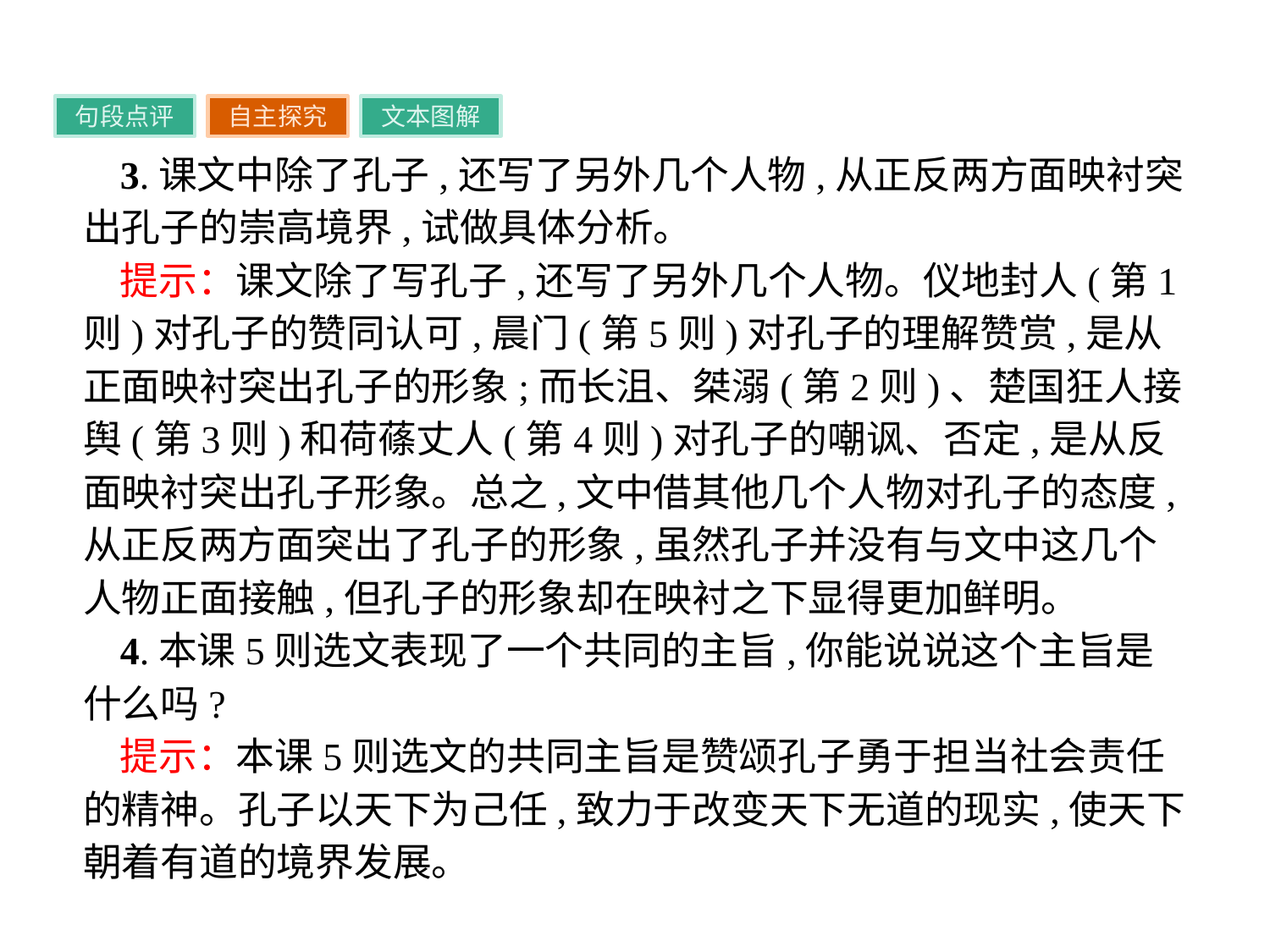

句段点评
自主探究
文本图解
3.课文中除了孔子,还写了另外几个人物,从正反两方面映衬突出孔子的崇高境界,试做具体分析。
提示：课文除了写孔子,还写了另外几个人物。仪地封人(第1则)对孔子的赞同认可,晨门(第5则)对孔子的理解赞赏,是从正面映衬突出孔子的形象;而长沮、桀溺(第2则)、楚国狂人接舆(第3则)和荷蓧丈人(第4则)对孔子的嘲讽、否定,是从反面映衬突出孔子形象。总之,文中借其他几个人物对孔子的态度,从正反两方面突出了孔子的形象,虽然孔子并没有与文中这几个人物正面接触,但孔子的形象却在映衬之下显得更加鲜明。
4.本课5则选文表现了一个共同的主旨,你能说说这个主旨是什么吗?
提示：本课5则选文的共同主旨是赞颂孔子勇于担当社会责任的精神。孔子以天下为己任,致力于改变天下无道的现实,使天下朝着有道的境界发展。